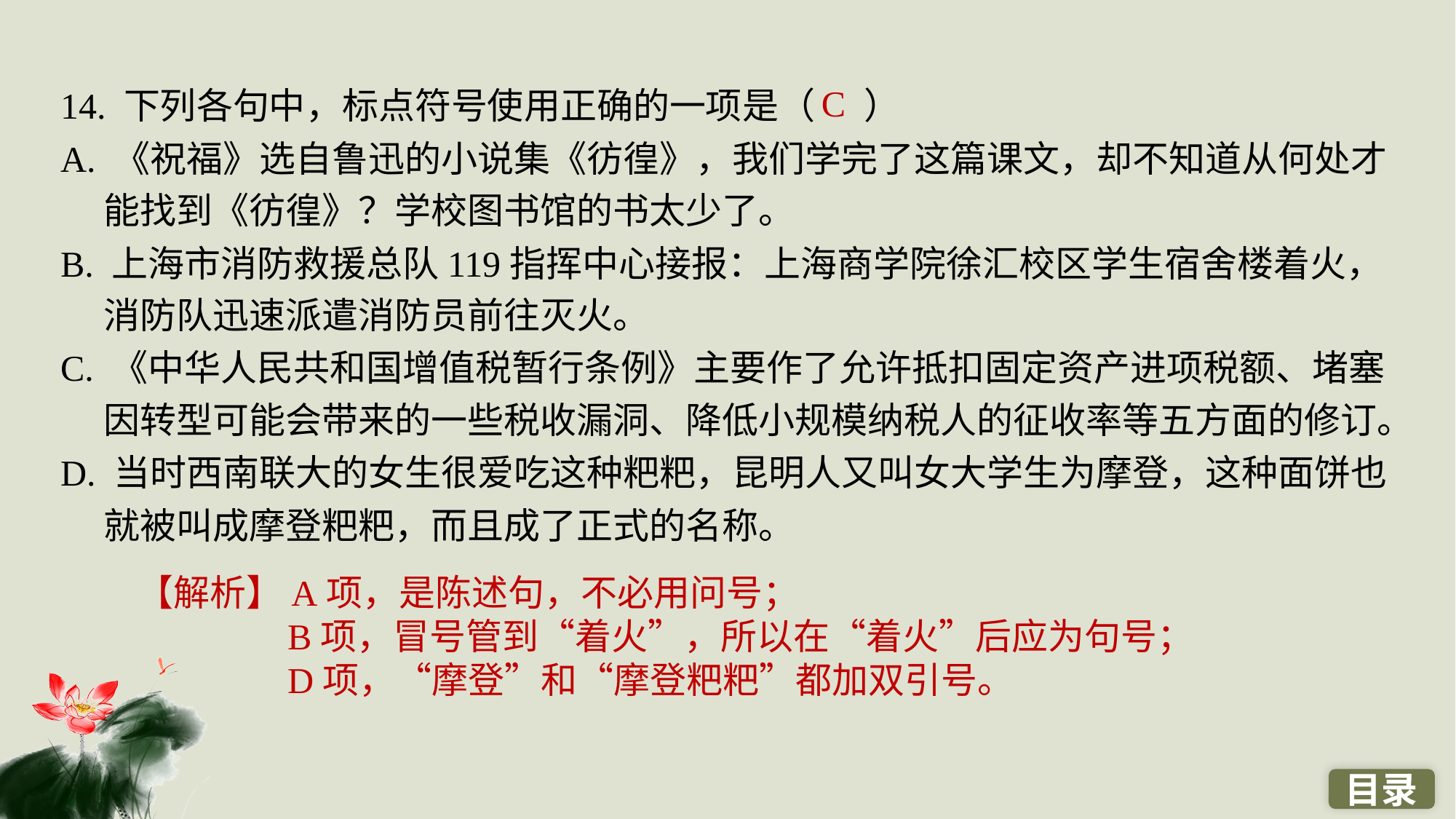

14. 下列各句中，标点符号使用正确的一项是（      ）
A. 《祝福》选自鲁迅的小说集《彷徨》，我们学完了这篇课文，却不知道从何处才能找到《彷徨》？学校图书馆的书太少了。
B. 上海市消防救援总队119指挥中心接报：上海商学院徐汇校区学生宿舍楼着火，消防队迅速派遣消防员前往灭火。
C. 《中华人民共和国增值税暂行条例》主要作了允许抵扣固定资产进项税额、堵塞因转型可能会带来的一些税收漏洞、降低小规模纳税人的征收率等五方面的修订。
D. 当时西南联大的女生很爱吃这种粑粑，昆明人又叫女大学生为摩登，这种面饼也就被叫成摩登粑粑，而且成了正式的名称。
C
【解析】A项，是陈述句，不必用问号；
B项，冒号管到“着火”，所以在“着火”后应为句号；
D项，“摩登”和“摩登粑粑”都加双引号。